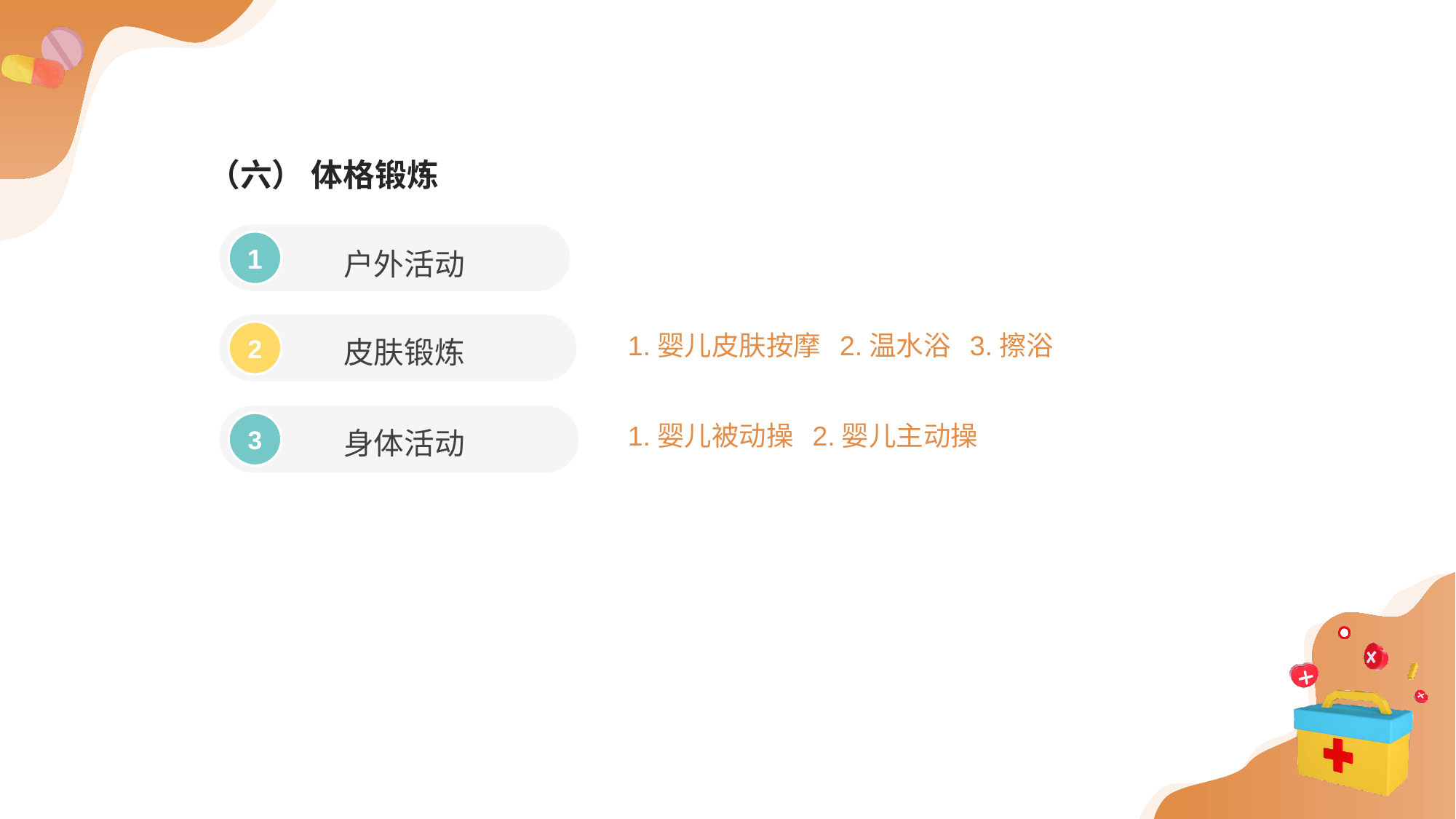

（六） 体格锻炼
户外活动

1
皮肤锻炼

2
1.婴儿皮肤按摩  2.温水浴  3.擦浴
身体活动

3
1.婴儿被动操  2.婴儿主动操